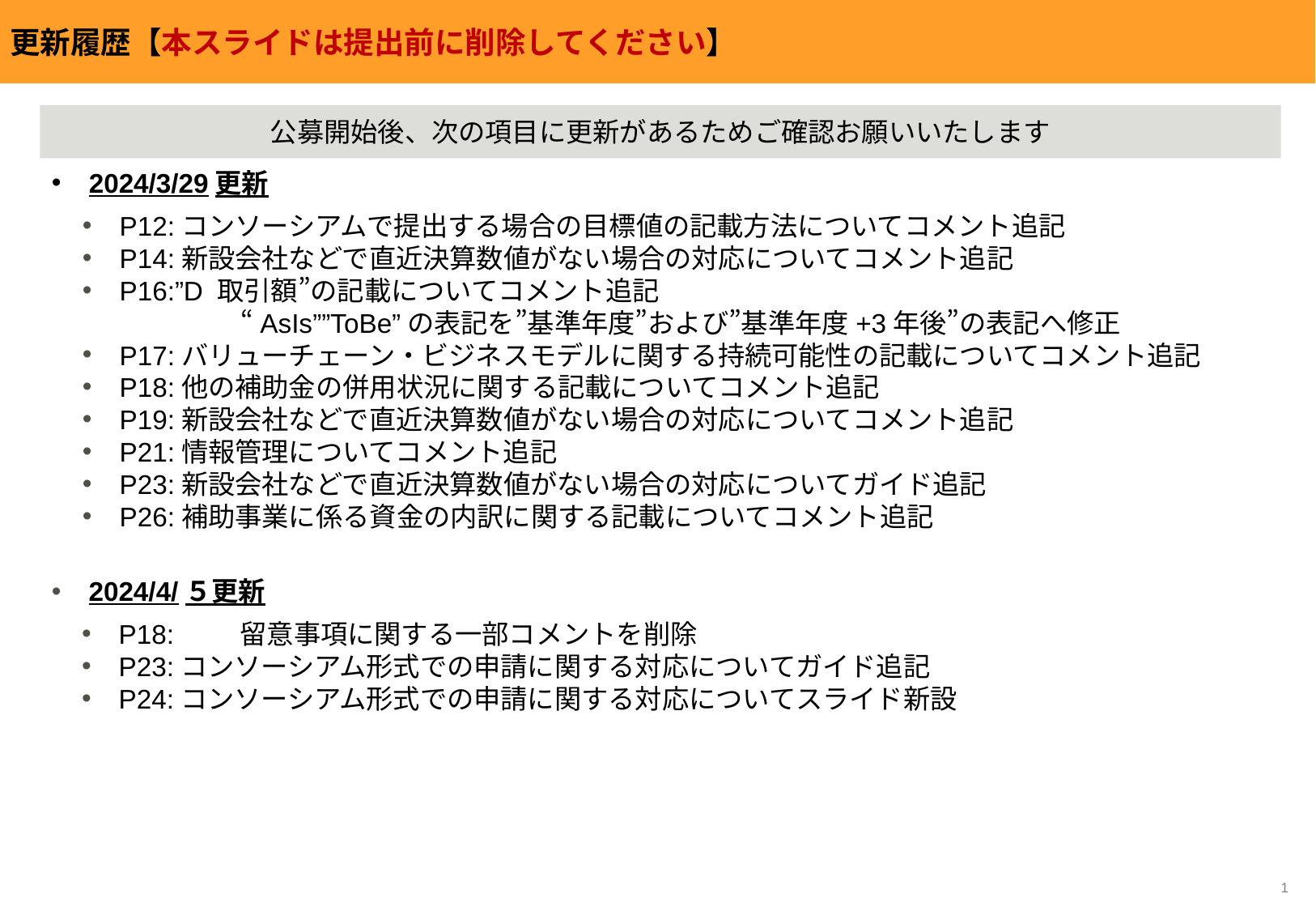

更新履歴【本スライドは提出前に削除してください】
公募開始後、次の項目に更新があるためご確認お願いいたします
2024/3/29更新
P12:コンソーシアムで提出する場合の目標値の記載方法についてコメント追記
P14:新設会社などで直近決算数値がない場合の対応についてコメント追記
P16:”D 取引額”の記載についてコメント追記
	“AsIs””ToBe”の表記を”基準年度”および”基準年度+3年後”の表記へ修正
P17:バリューチェーン・ビジネスモデルに関する持続可能性の記載についてコメント追記
P18:他の補助金の併用状況に関する記載についてコメント追記
P19:新設会社などで直近決算数値がない場合の対応についてコメント追記
P21:情報管理についてコメント追記
P23:新設会社などで直近決算数値がない場合の対応についてガイド追記
P26:補助事業に係る資金の内訳に関する記載についてコメント追記

2024/4/５更新
P18:	留意事項に関する一部コメントを削除
P23:コンソーシアム形式での申請に関する対応についてガイド追記
P24:コンソーシアム形式での申請に関する対応についてスライド新設